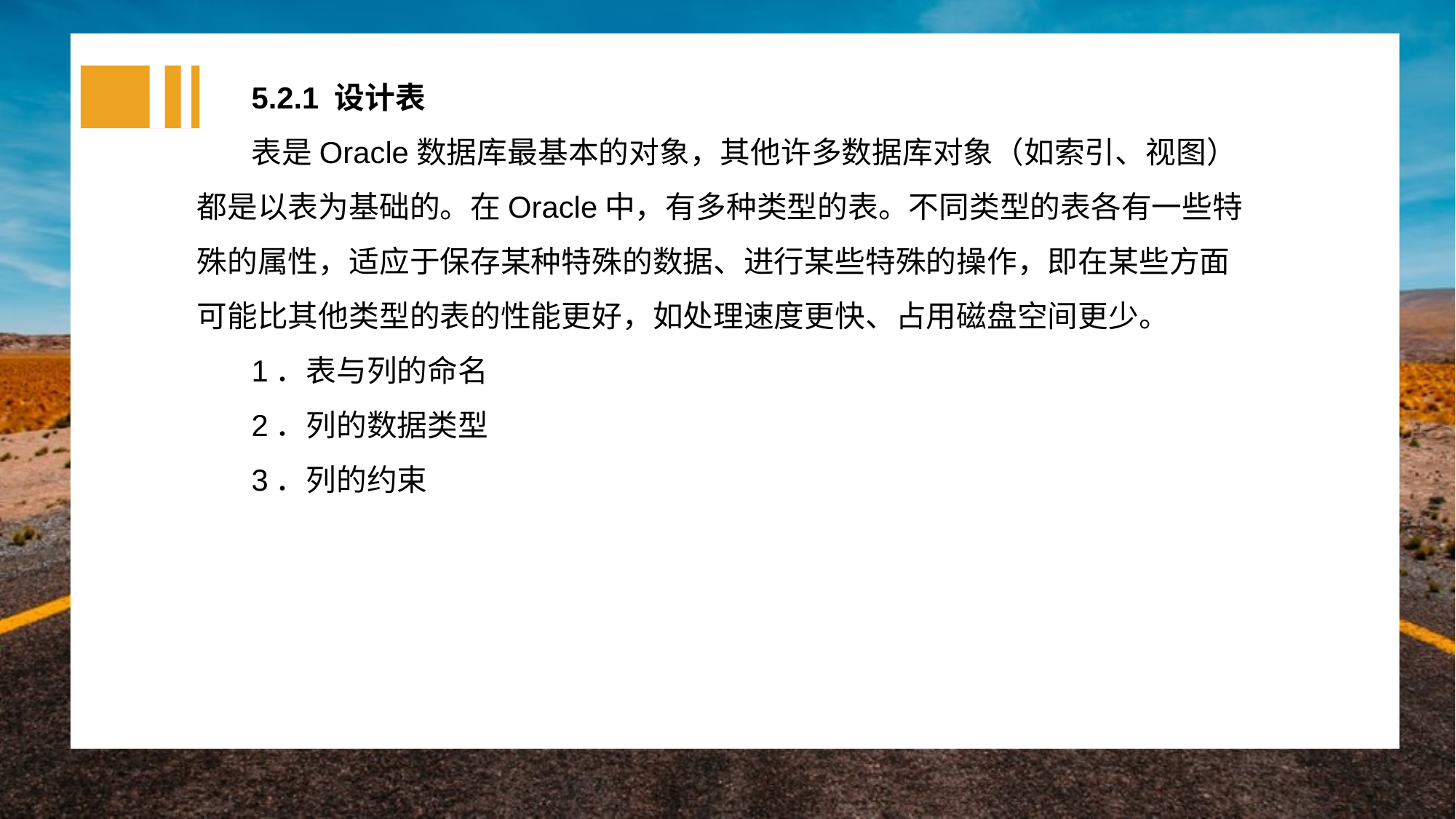

5.2.1 设计表
表是Oracle数据库最基本的对象，其他许多数据库对象（如索引、视图）都是以表为基础的。在Oracle中，有多种类型的表。不同类型的表各有一些特殊的属性，适应于保存某种特殊的数据、进行某些特殊的操作，即在某些方面可能比其他类型的表的性能更好，如处理速度更快、占用磁盘空间更少。
1．表与列的命名
2．列的数据类型
3．列的约束